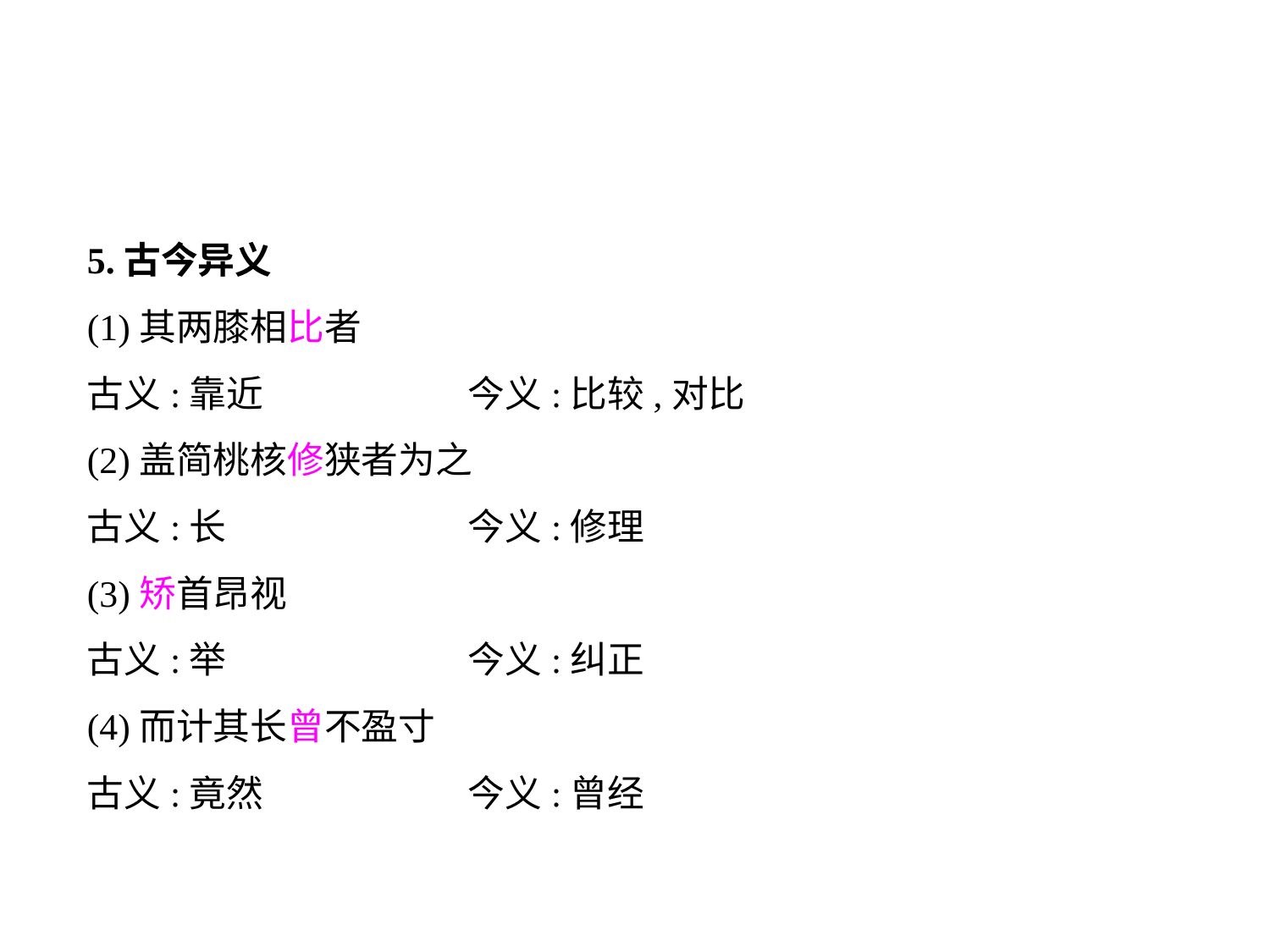

5.古今异义
(1)其两膝相比者
古义:靠近		今义:比较,对比
(2)盖简桃核修狭者为之
古义:长		今义:修理
(3)矫首昂视
古义:举		今义:纠正
(4)而计其长曾不盈寸
古义:竟然		今义:曾经